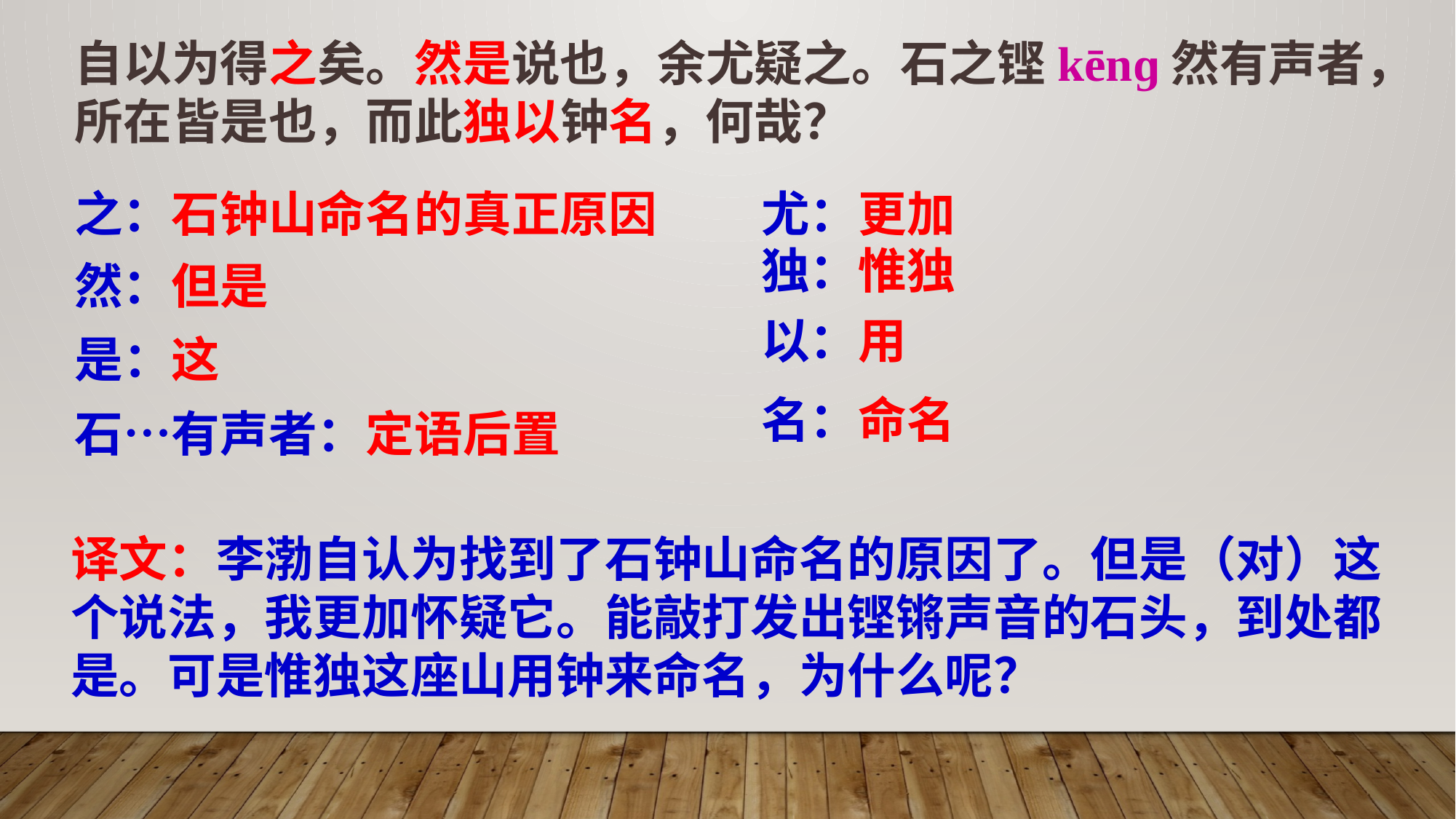

自以为得之矣。然是说也，余尤疑之。石之铿kēnɡ然有声者，所在皆是也，而此独以钟名，何哉？
尤：更加
之：石钟山命名的真正原因
独：惟独
然：但是
以：用
是：这
名：命名
石…有声者：定语后置
译文：李渤自认为找到了石钟山命名的原因了。但是（对）这个说法，我更加怀疑它。能敲打发出铿锵声音的石头，到处都是。可是惟独这座山用钟来命名，为什么呢？